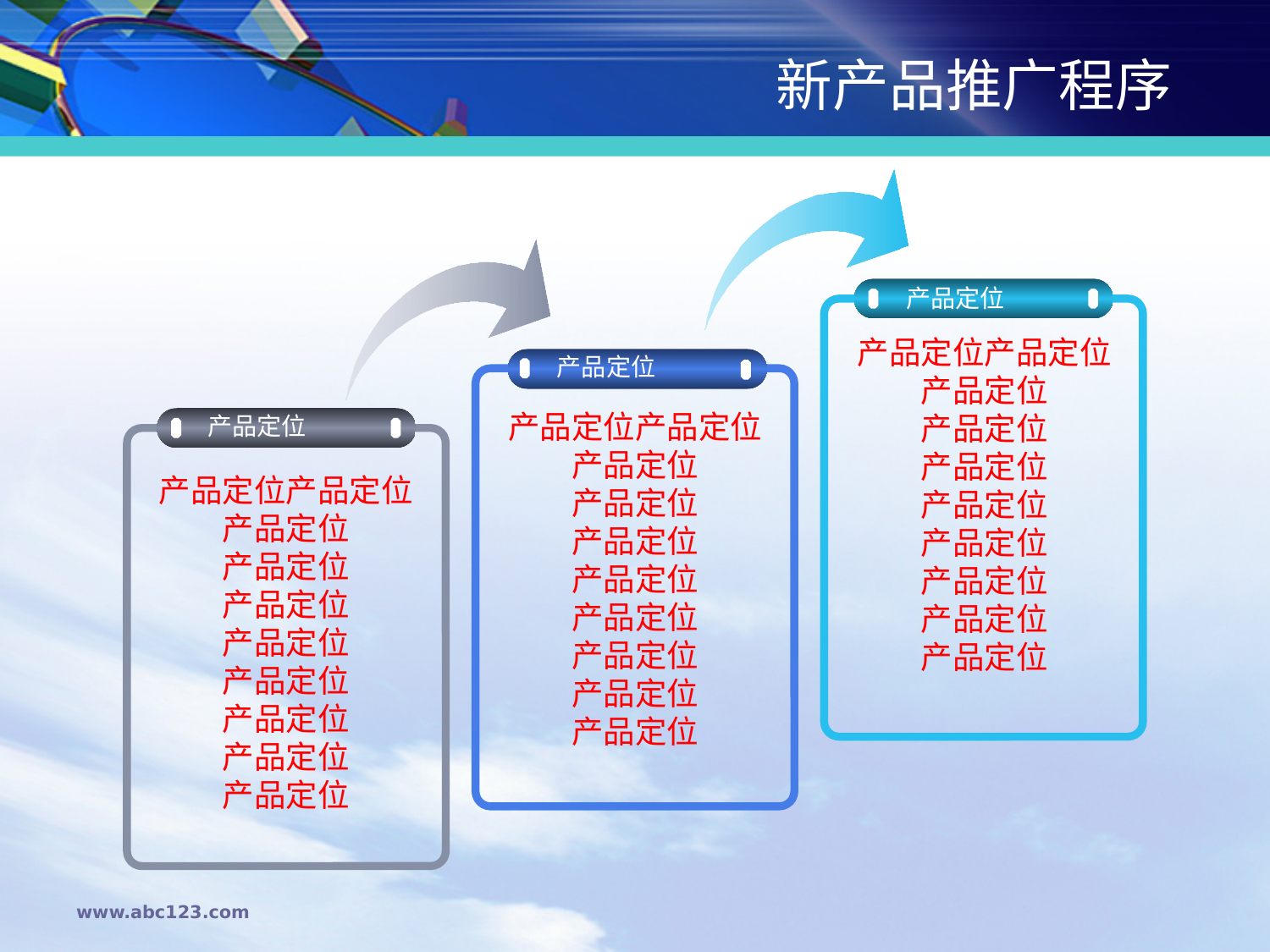

# 新产品推广程序

产品定位

产品定位产品定位
产品定位
产品定位
产品定位
产品定位
产品定位
产品定位
产品定位
产品定位

产品定位

产品定位产品定位
产品定位
产品定位
产品定位
产品定位
产品定位
产品定位
产品定位
产品定位

产品定位

产品定位产品定位
产品定位
产品定位
产品定位
产品定位
产品定位
产品定位
产品定位
产品定位

www.abc123.com